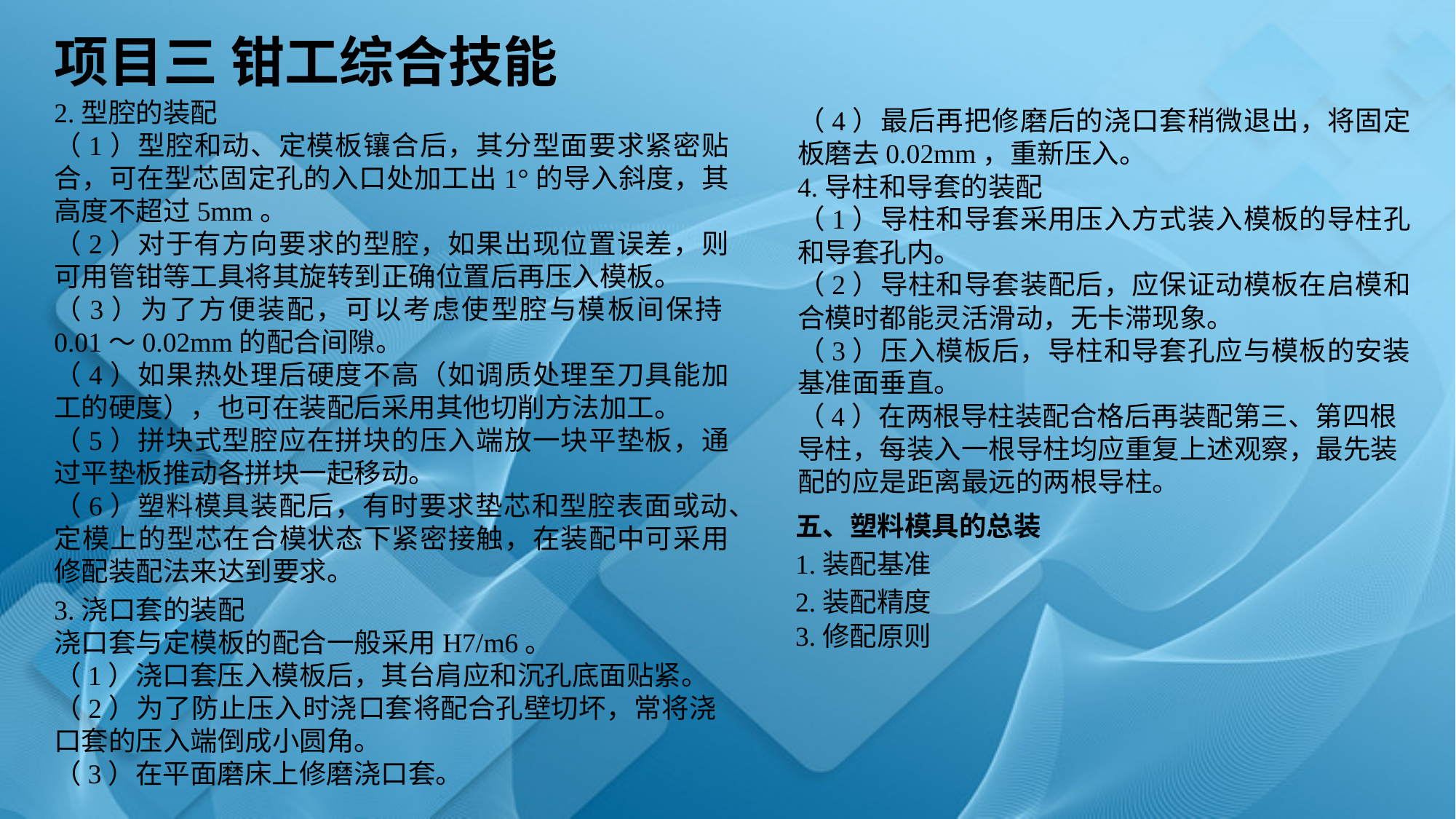

项目三 钳工综合技能
2.型腔的装配
（1）型腔和动、定模板镶合后，其分型面要求紧密贴合，可在型芯固定孔的入口处加工出1°的导入斜度，其高度不超过5mm。
（2）对于有方向要求的型腔，如果出现位置误差，则可用管钳等工具将其旋转到正确位置后再压入模板。
（3）为了方便装配，可以考虑使型腔与模板间保持0.01～0.02mm的配合间隙。
（4）如果热处理后硬度不高（如调质处理至刀具能加工的硬度），也可在装配后采用其他切削方法加工。
（5）拼块式型腔应在拼块的压入端放一块平垫板，通过平垫板推动各拼块一起移动。
（6）塑料模具装配后，有时要求垫芯和型腔表面或动、定模上的型芯在合模状态下紧密接触，在装配中可采用修配装配法来达到要求。
（4）最后再把修磨后的浇口套稍微退出，将固定板磨去0.02mm，重新压入。
4.导柱和导套的装配
（1）导柱和导套采用压入方式装入模板的导柱孔和导套孔内。
（2）导柱和导套装配后，应保证动模板在启模和合模时都能灵活滑动，无卡滞现象。
（3）压入模板后，导柱和导套孔应与模板的安装基准面垂直。
（4）在两根导柱装配合格后再装配第三、第四根导柱，每装入一根导柱均应重复上述观察，最先装配的应是距离最远的两根导柱。
五、塑料模具的总装
1.装配基准
2.装配精度
3.浇口套的装配
浇口套与定模板的配合一般采用H7/m6。
（1）浇口套压入模板后，其台肩应和沉孔底面贴紧。
（2）为了防止压入时浇口套将配合孔壁切坏，常将浇口套的压入端倒成小圆角。
（3）在平面磨床上修磨浇口套。
3.修配原则